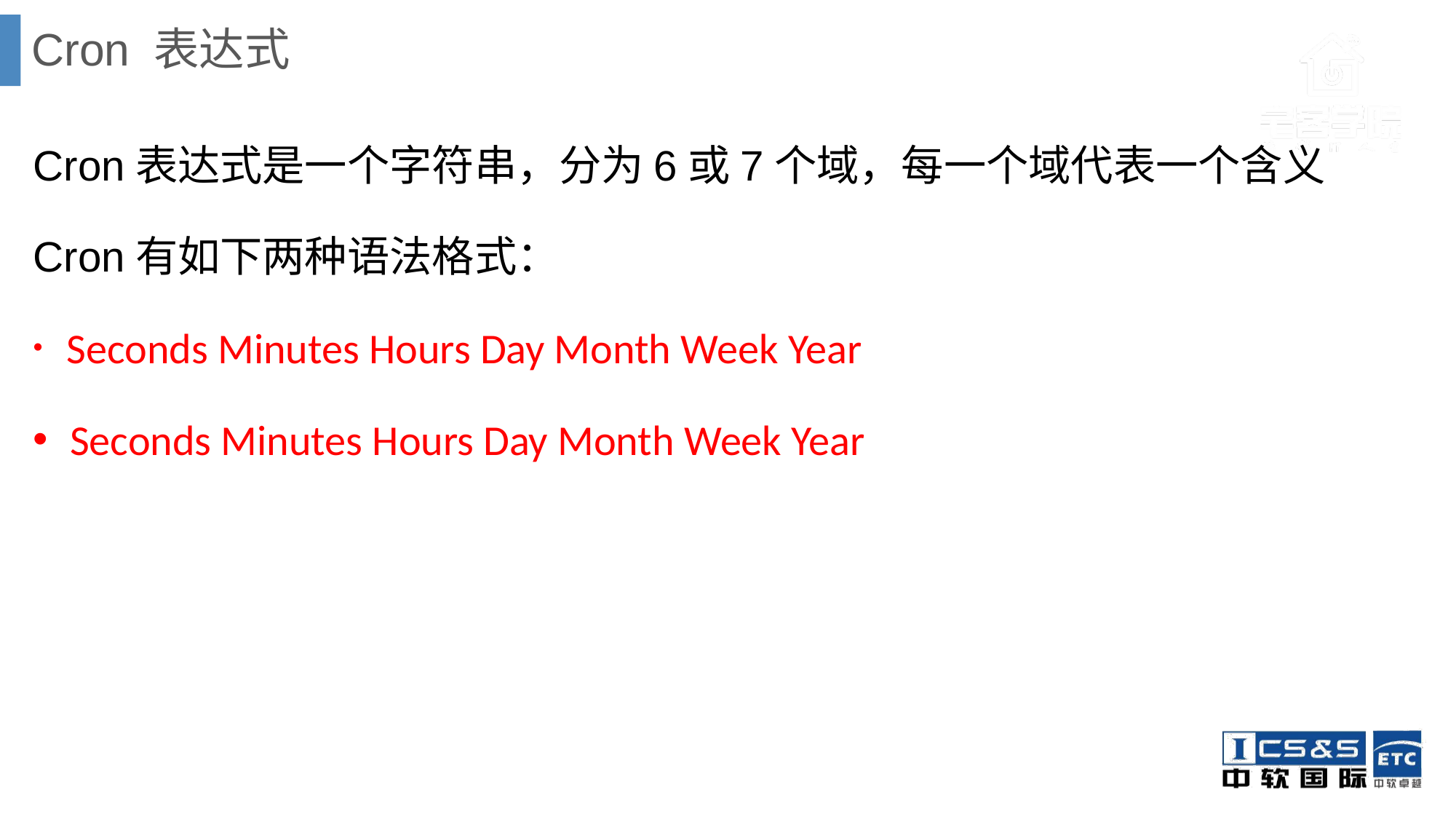

# Cron 表达式
Cron表达式是一个字符串，分为6或7个域，每一个域代表一个含义
Cron有如下两种语法格式：
 Seconds Minutes Hours Day Month Week Year
 Seconds Minutes Hours Day Month Week Year